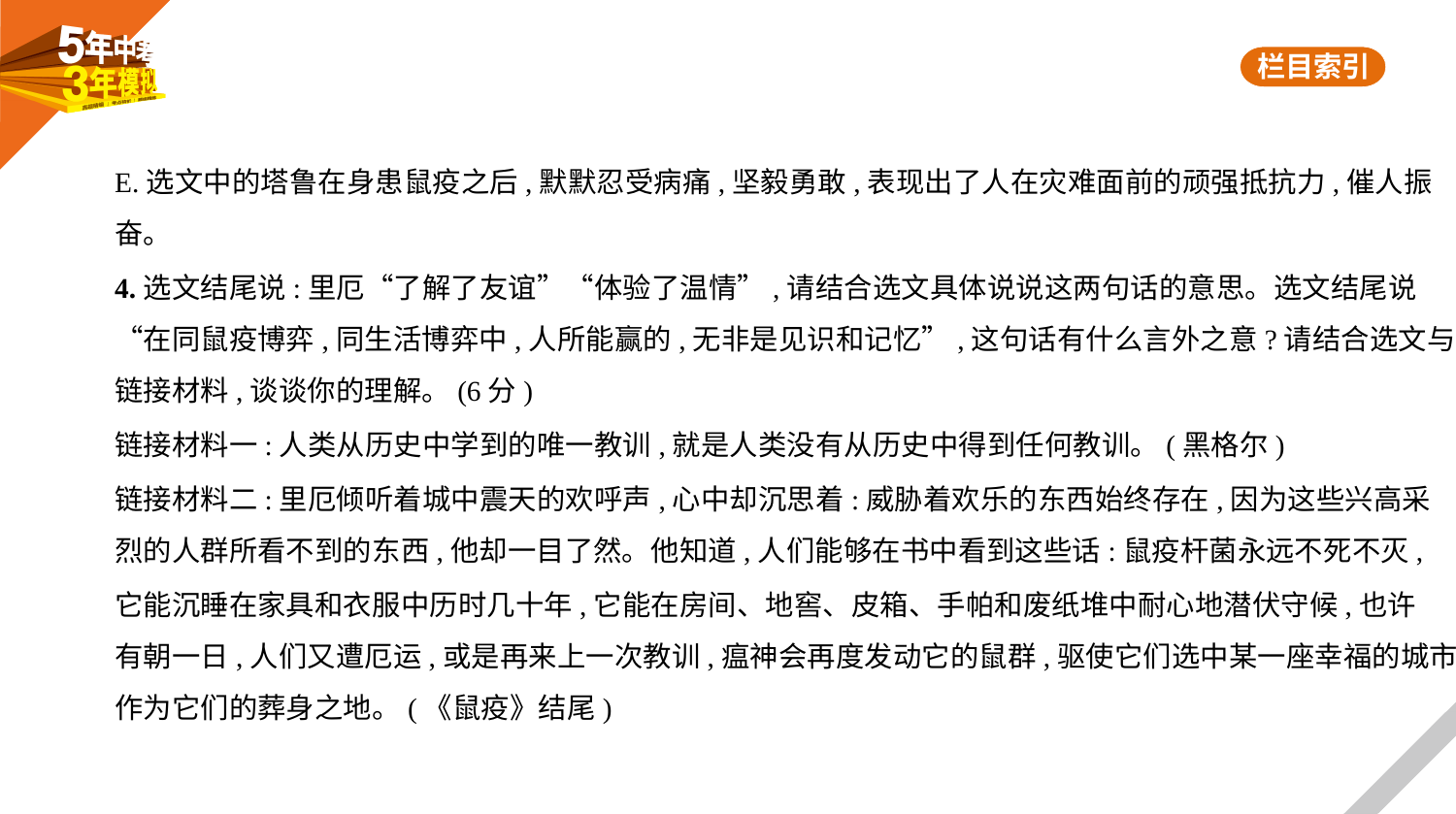

E.选文中的塔鲁在身患鼠疫之后,默默忍受病痛,坚毅勇敢,表现出了人在灾难面前的顽强抵抗力,催人振
奋。
4.选文结尾说:里厄“了解了友谊”“体验了温情”,请结合选文具体说说这两句话的意思。选文结尾说
“在同鼠疫博弈,同生活博弈中,人所能赢的,无非是见识和记忆”,这句话有什么言外之意?请结合选文与
链接材料,谈谈你的理解。(6分)
链接材料一:人类从历史中学到的唯一教训,就是人类没有从历史中得到任何教训。(黑格尔)
链接材料二:里厄倾听着城中震天的欢呼声,心中却沉思着:威胁着欢乐的东西始终存在,因为这些兴高采
烈的人群所看不到的东西,他却一目了然。他知道,人们能够在书中看到这些话:鼠疫杆菌永远不死不灭,
它能沉睡在家具和衣服中历时几十年,它能在房间、地窖、皮箱、手帕和废纸堆中耐心地潜伏守候,也许
有朝一日,人们又遭厄运,或是再来上一次教训,瘟神会再度发动它的鼠群,驱使它们选中某一座幸福的城市
作为它们的葬身之地。(《鼠疫》结尾)